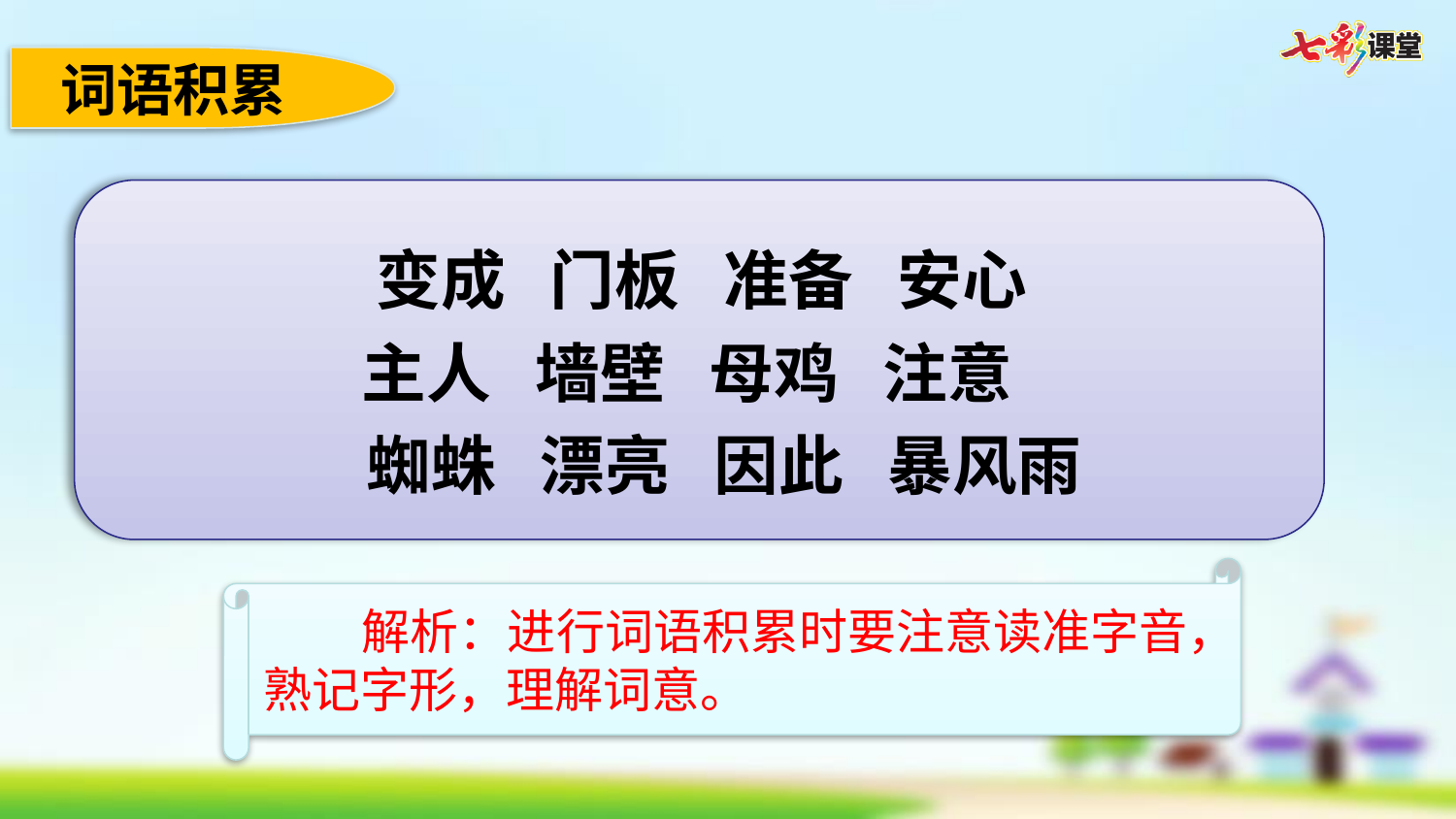

词语积累

变成   门板   准备   安心
主人   墙壁   母鸡   注意
  蜘蛛   漂亮   因此   暴风雨
        解析：进行词语积累时要注意读准字音，熟记字形，理解词意。